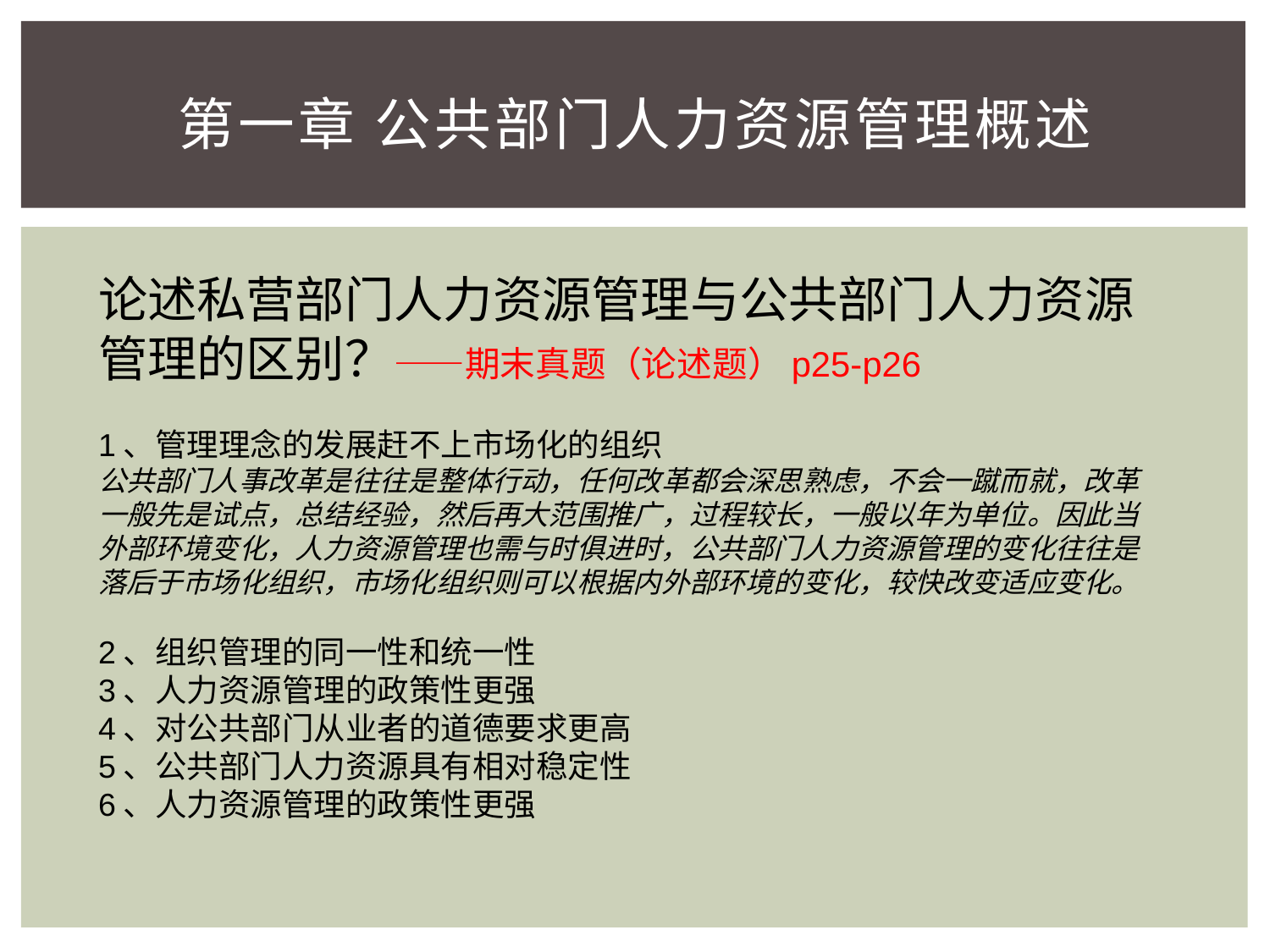

# 第一章 公共部门人力资源管理概述
论述私营部门人力资源管理与公共部门人力资源管理的区别？——期末真题（论述题）p25-p26

1、管理理念的发展赶不上市场化的组织
公共部门人事改革是往往是整体行动，任何改革都会深思熟虑，不会一蹴而就，改革一般先是试点，总结经验，然后再大范围推广，过程较长，一般以年为单位。因此当外部环境变化，人力资源管理也需与时俱进时，公共部门人力资源管理的变化往往是落后于市场化组织，市场化组织则可以根据内外部环境的变化，较快改变适应变化。

2、组织管理的同一性和统一性
3、人力资源管理的政策性更强
4、对公共部门从业者的道德要求更高
5、公共部门人力资源具有相对稳定性
6、人力资源管理的政策性更强
8